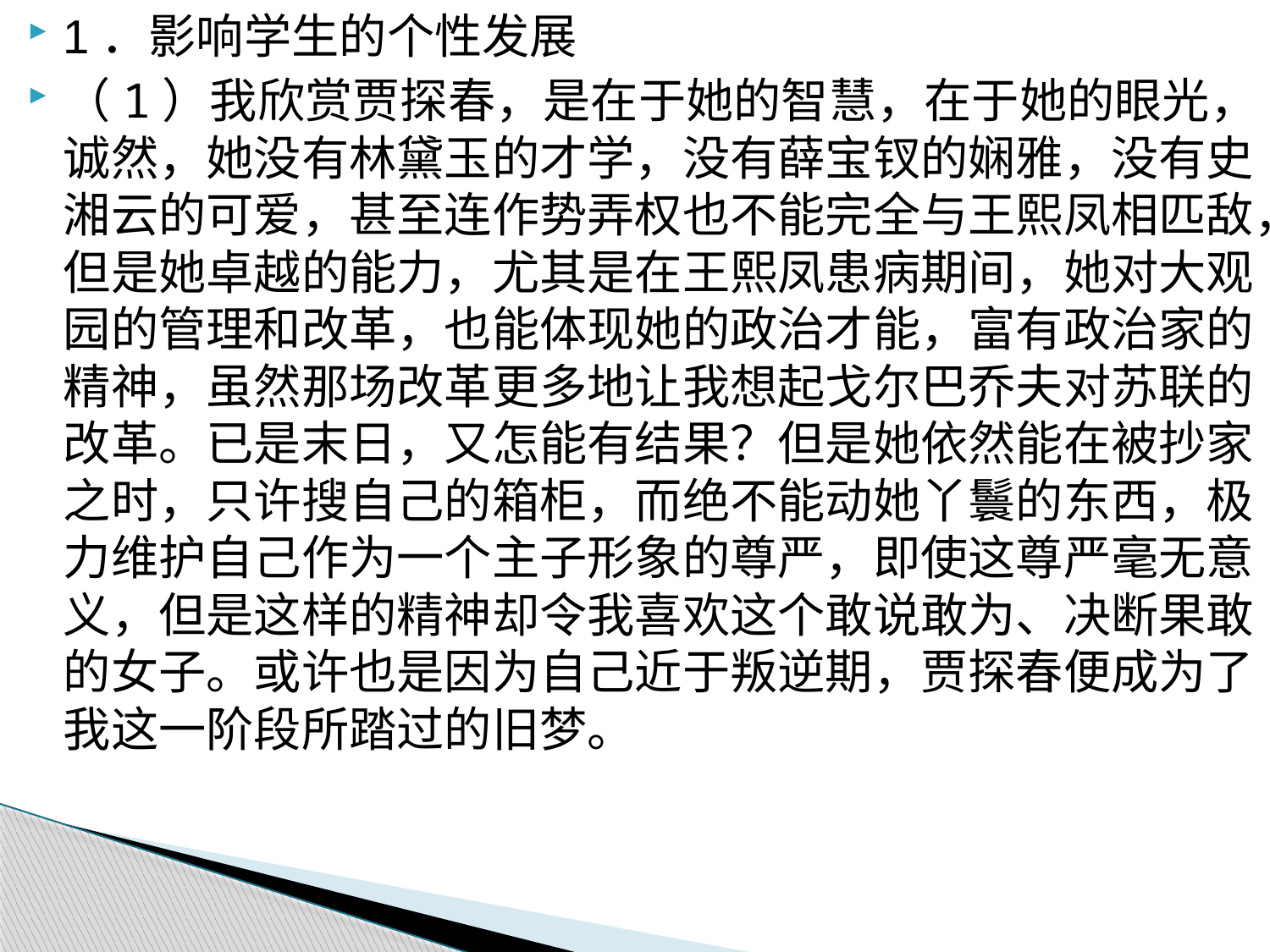

1．影响学生的个性发展
（1）我欣赏贾探春，是在于她的智慧，在于她的眼光，诚然，她没有林黛玉的才学，没有薛宝钗的娴雅，没有史湘云的可爱，甚至连作势弄权也不能完全与王熙凤相匹敌，但是她卓越的能力，尤其是在王熙凤患病期间，她对大观园的管理和改革，也能体现她的政治才能，富有政治家的精神，虽然那场改革更多地让我想起戈尔巴乔夫对苏联的改革。已是末日，又怎能有结果？但是她依然能在被抄家之时，只许搜自己的箱柜，而绝不能动她丫鬟的东西，极力维护自己作为一个主子形象的尊严，即使这尊严毫无意义，但是这样的精神却令我喜欢这个敢说敢为、决断果敢的女子。或许也是因为自己近于叛逆期，贾探春便成为了我这一阶段所踏过的旧梦。